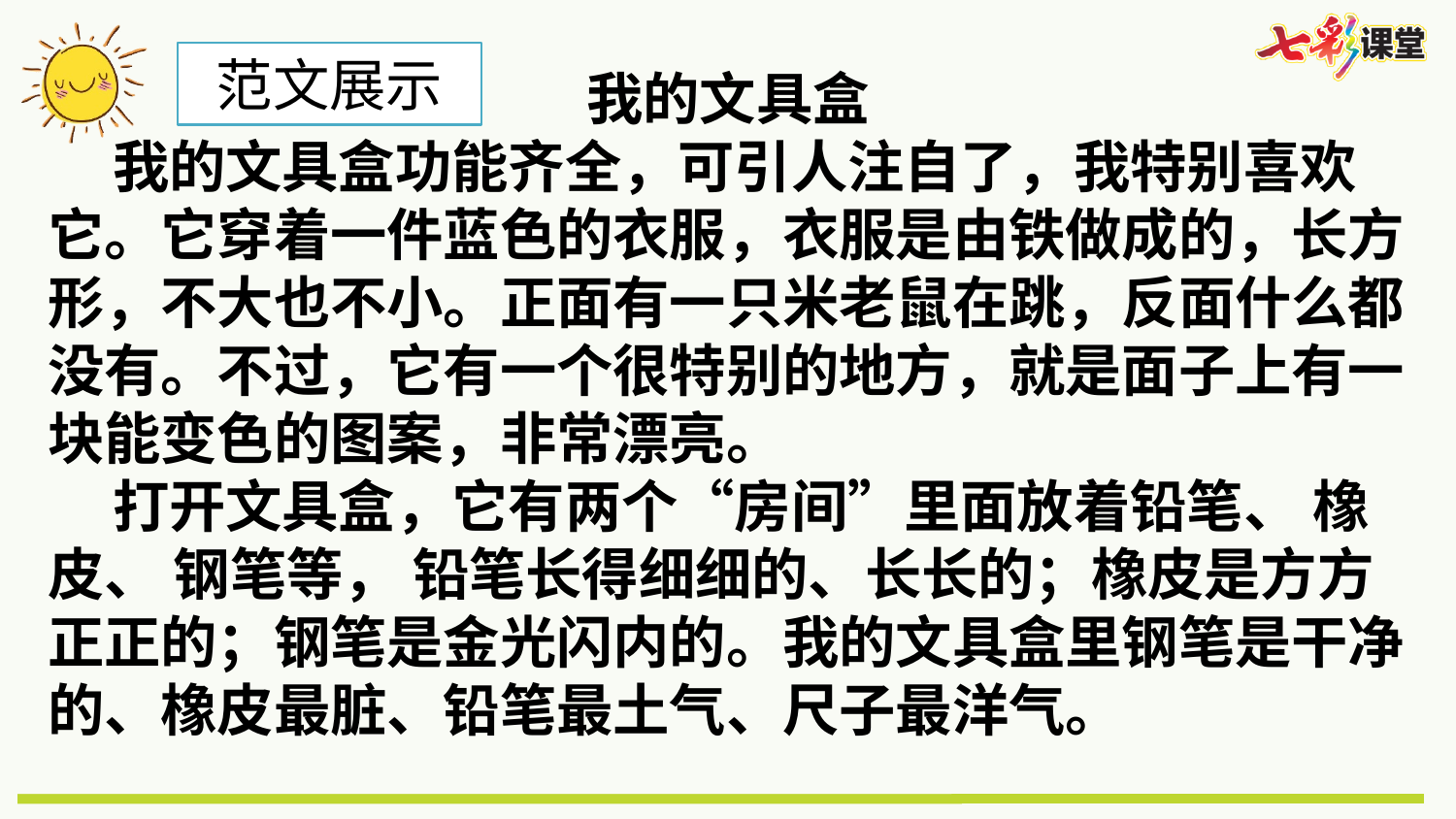

范文展示
我的文具盒
    我的文具盒功能齐全，可引人注自了，我特别喜欢它。它穿着一件蓝色的衣服，衣服是由铁做成的，长方形，不大也不小。正面有一只米老鼠在跳，反面什么都没有。不过，它有一个很特别的地方，就是面子上有一块能变色的图案，非常漂亮。
    打开文具盒，它有两个“房间”里面放着铅笔、 橡皮、 钢笔等， 铅笔长得细细的、长长的；橡皮是方方正正的；钢笔是金光闪内的。我的文具盒里钢笔是干净的、橡皮最脏、铅笔最土气、尺子最洋气。